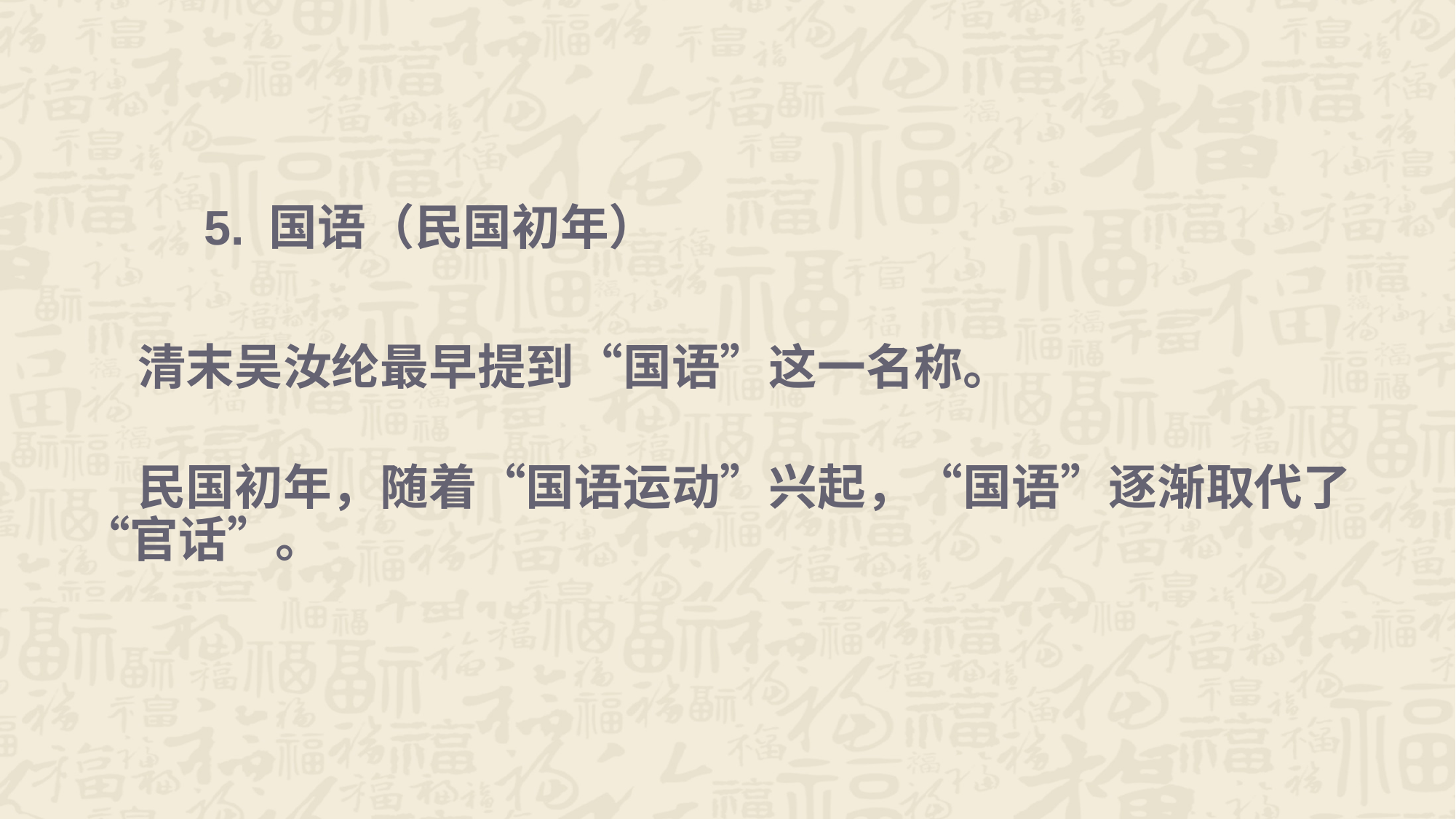

5. 国语（民国初年）

    清末吴汝纶最早提到“国语”这一名称。

    民国初年，随着“国语运动”兴起，“国语”逐渐取代了“官话”。